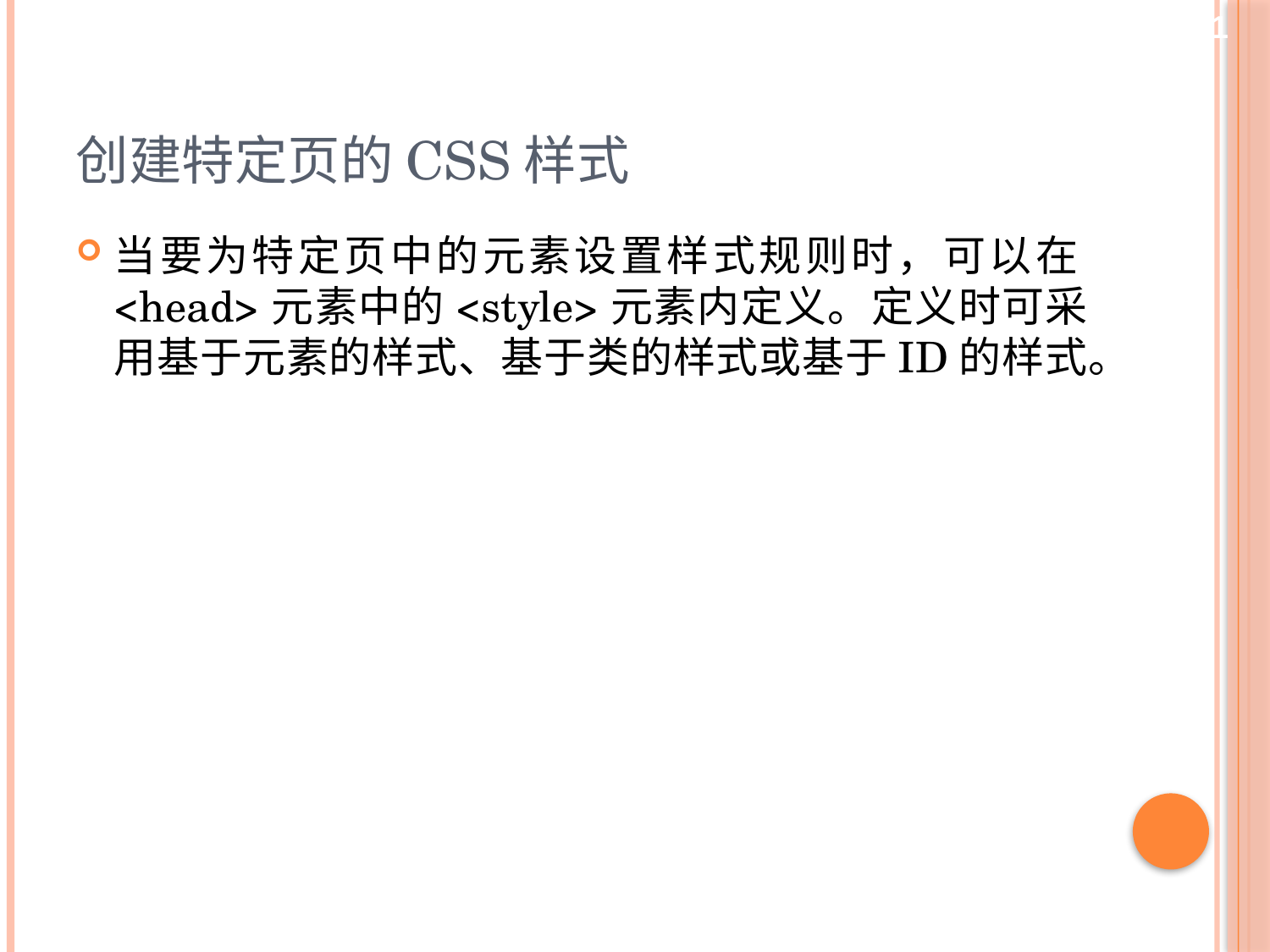

31
# 创建特定页的CSS样式
当要为特定页中的元素设置样式规则时，可以在<head>元素中的<style>元素内定义。定义时可采用基于元素的样式、基于类的样式或基于ID的样式。